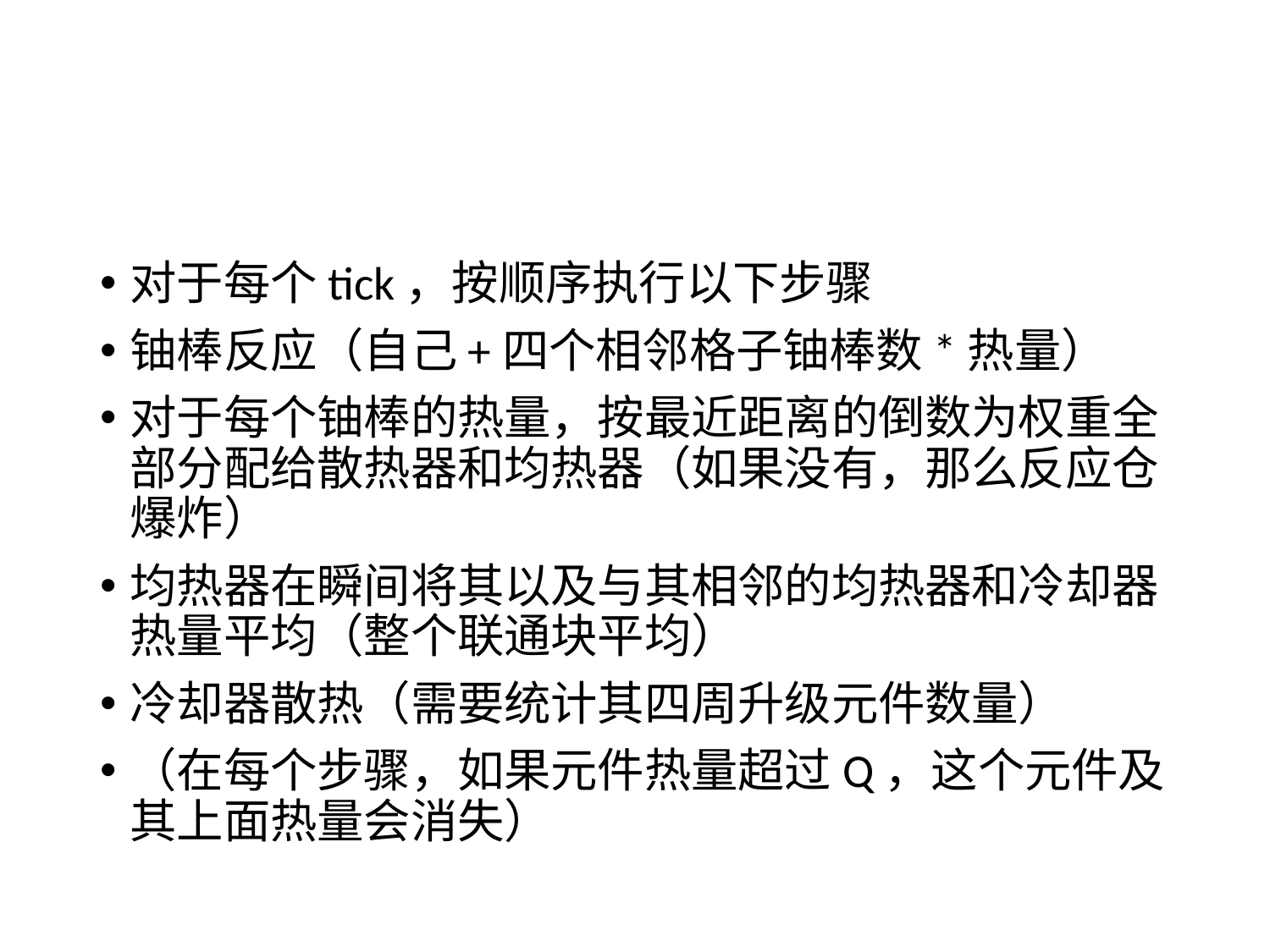

#
对于每个tick，按顺序执行以下步骤
铀棒反应（自己+四个相邻格子铀棒数*热量）
对于每个铀棒的热量，按最近距离的倒数为权重全部分配给散热器和均热器（如果没有，那么反应仓爆炸）
均热器在瞬间将其以及与其相邻的均热器和冷却器热量平均（整个联通块平均）
冷却器散热（需要统计其四周升级元件数量）
（在每个步骤，如果元件热量超过Q，这个元件及其上面热量会消失）